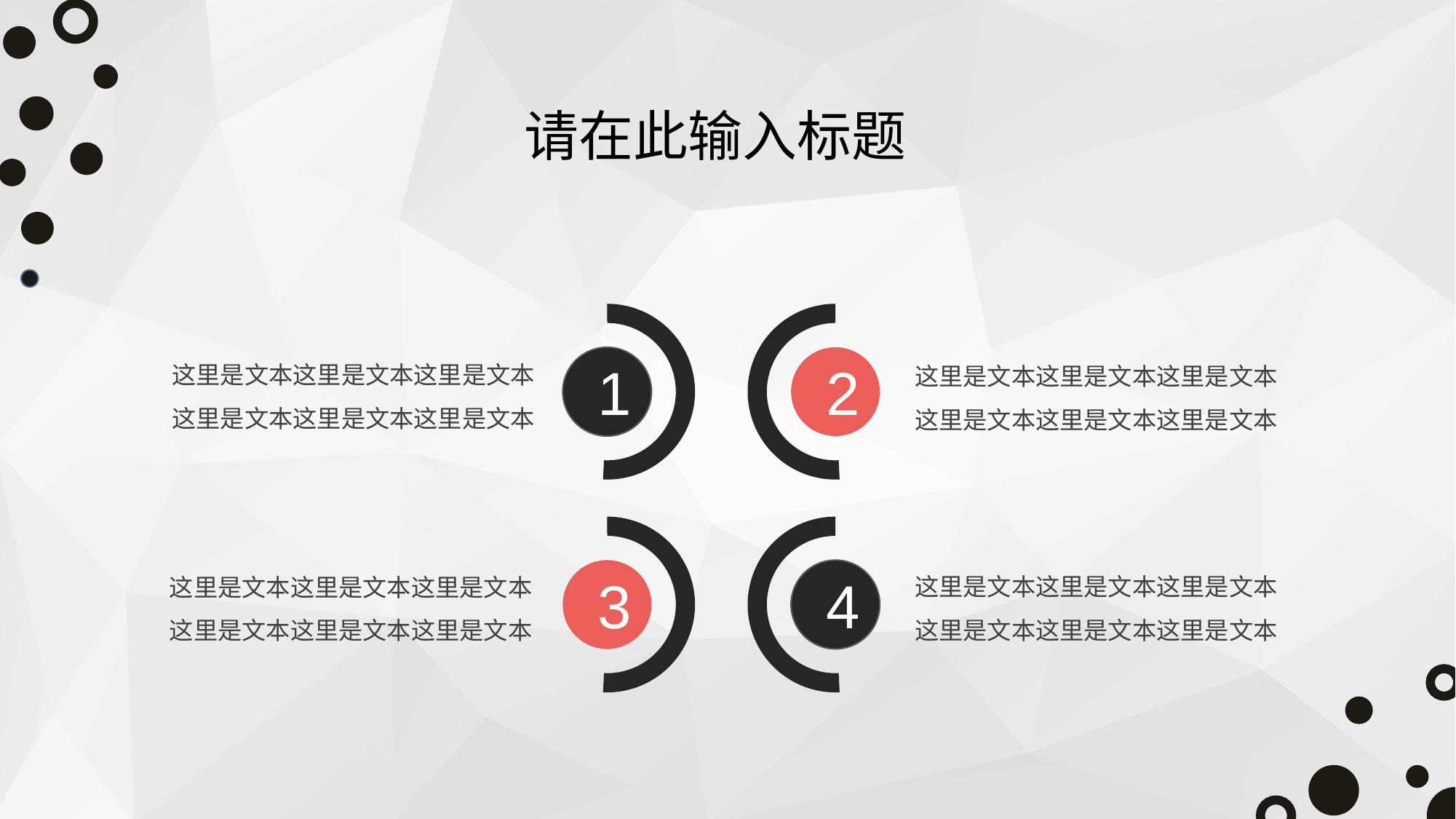

请在此输入标题

1

2
这里是文本这里是文本这里是文本这里是文本这里是文本这里是文本
这里是文本这里是文本这里是文本这里是文本这里是文本这里是文本

3

4
这里是文本这里是文本这里是文本这里是文本这里是文本这里是文本
这里是文本这里是文本这里是文本这里是文本这里是文本这里是文本